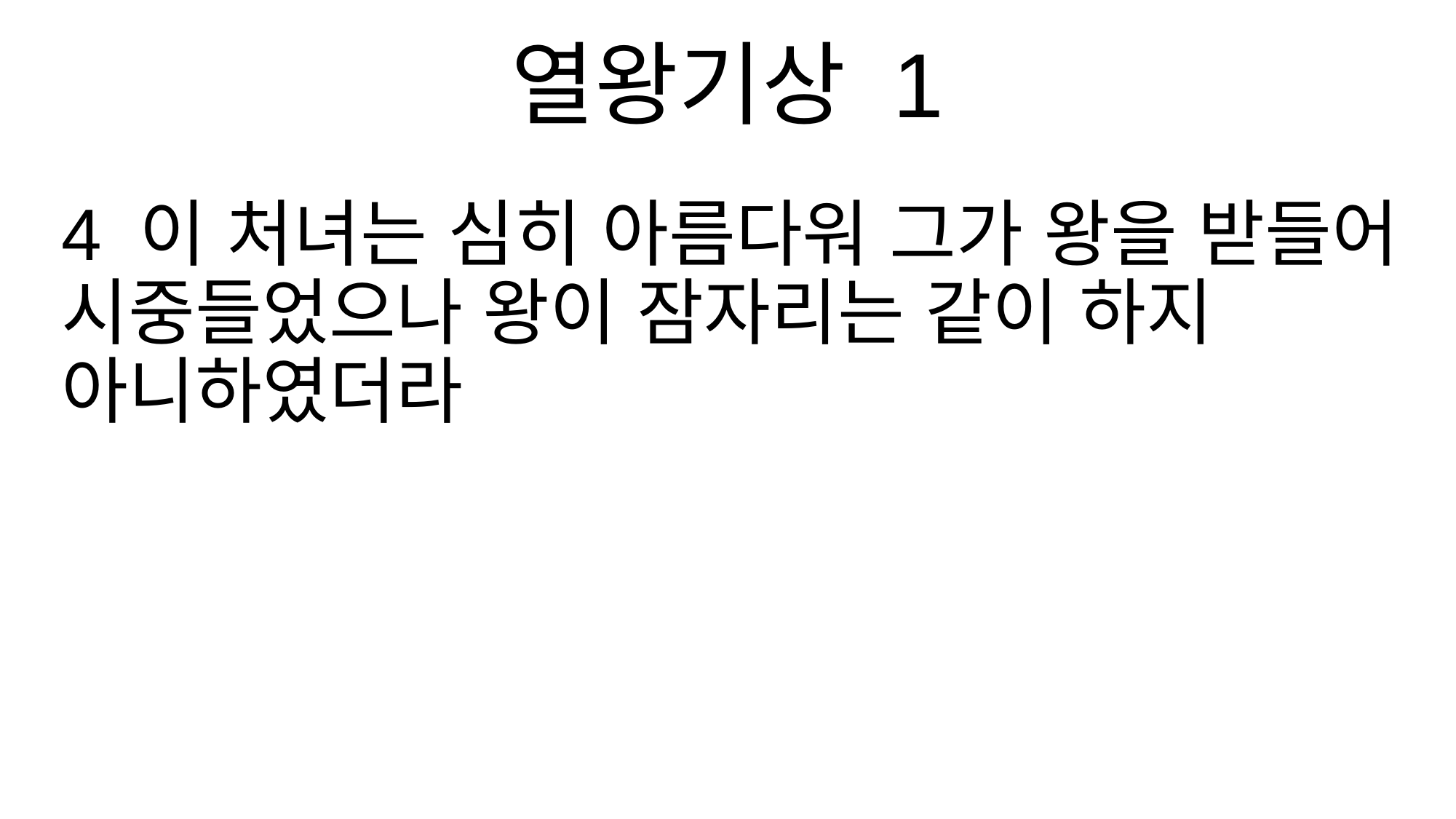

열왕기상 1
4 이 처녀는 심히 아름다워 그가 왕을 받들어 시중들었으나 왕이 잠자리는 같이 하지 아니하였더라